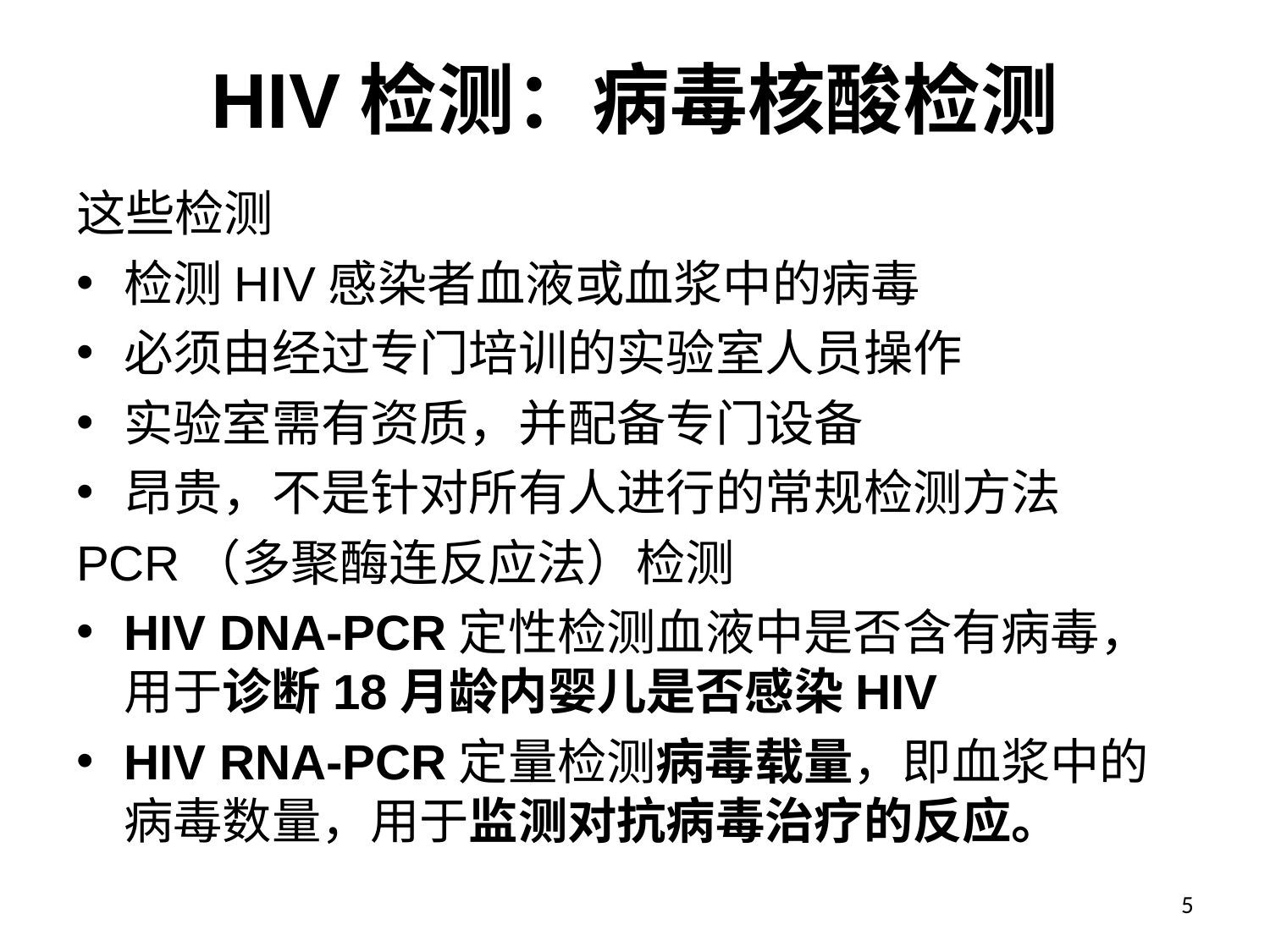

# HIV检测：病毒核酸检测
这些检测
检测HIV感染者血液或血浆中的病毒
必须由经过专门培训的实验室人员操作
实验室需有资质，并配备专门设备
昂贵，不是针对所有人进行的常规检测方法
PCR（多聚酶连反应法）检测
HIV DNA-PCR定性检测血液中是否含有病毒，用于诊断18月龄内婴儿是否感染HIV
HIV RNA-PCR定量检测病毒载量，即血浆中的病毒数量，用于监测对抗病毒治疗的反应。
5